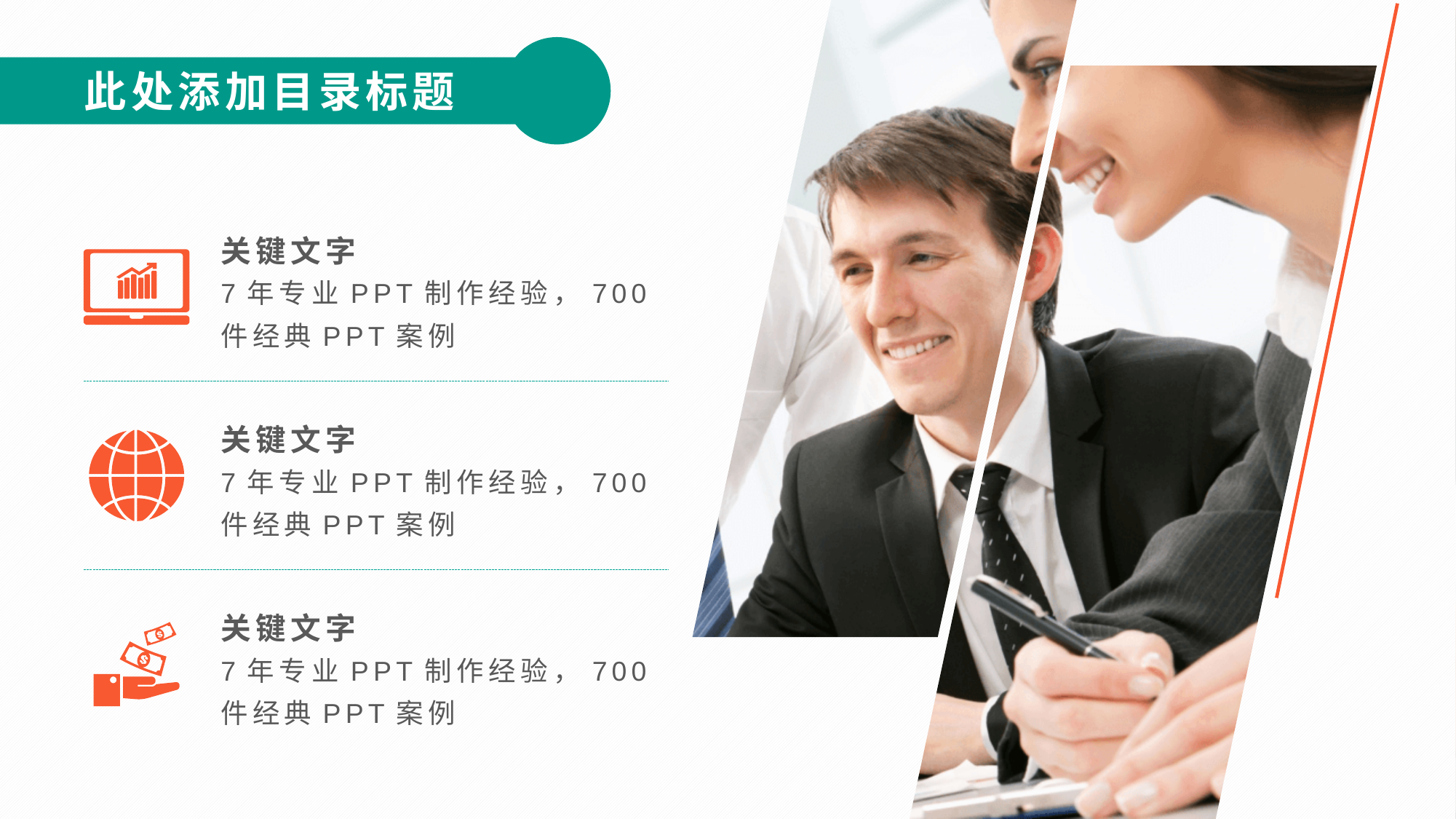

此处添加目录标题

关键文字
7年专业PPT制作经验，700件经典PPT案例

关键文字
7年专业PPT制作经验，700件经典PPT案例

关键文字
7年专业PPT制作经验，700件经典PPT案例